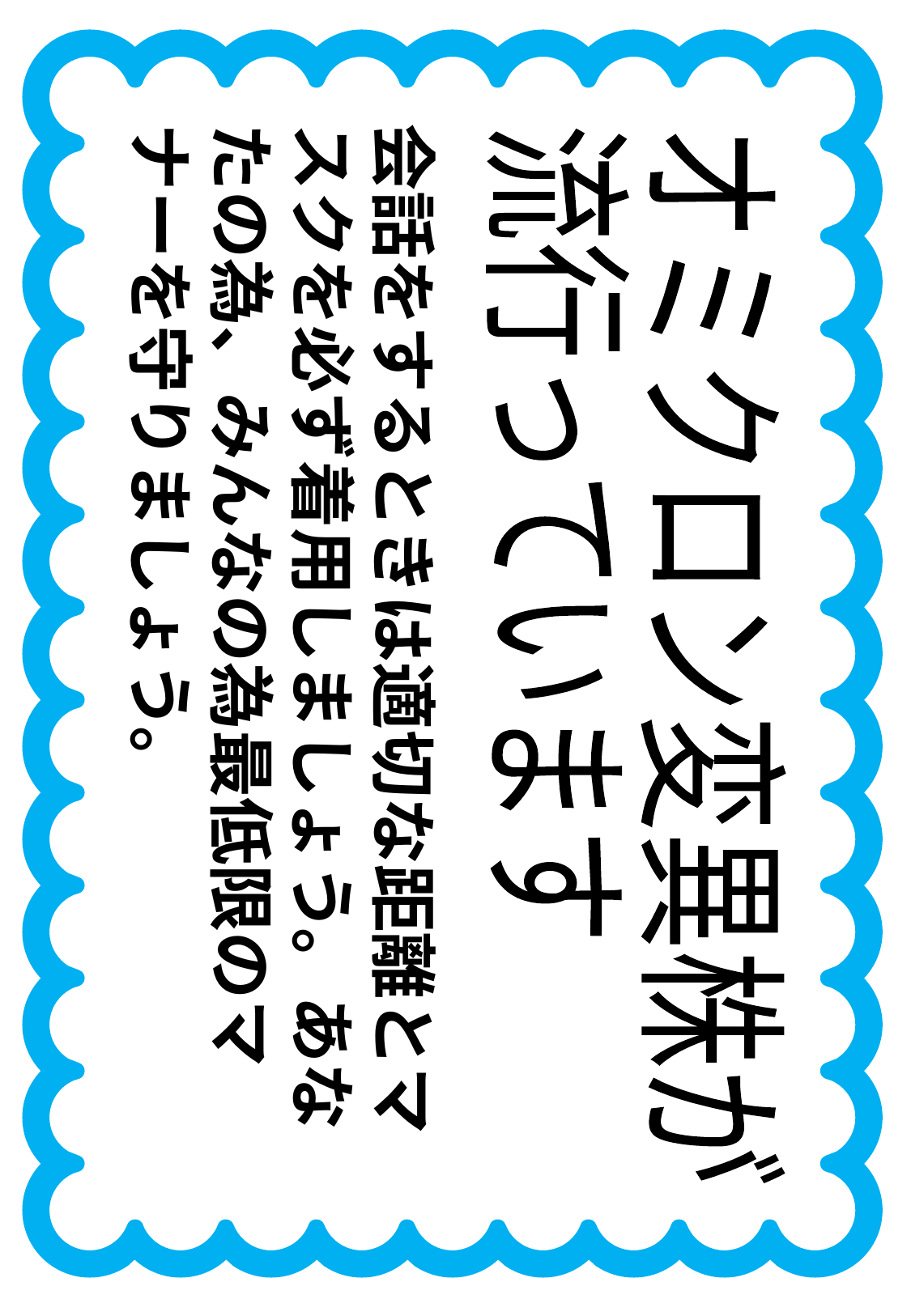

会話をするときは適切な距離とマスクを必ず着用しましょう。あなたの為、みんなの為最低限のマナーを守りましょう。

オミクロン変異株が
流行っています